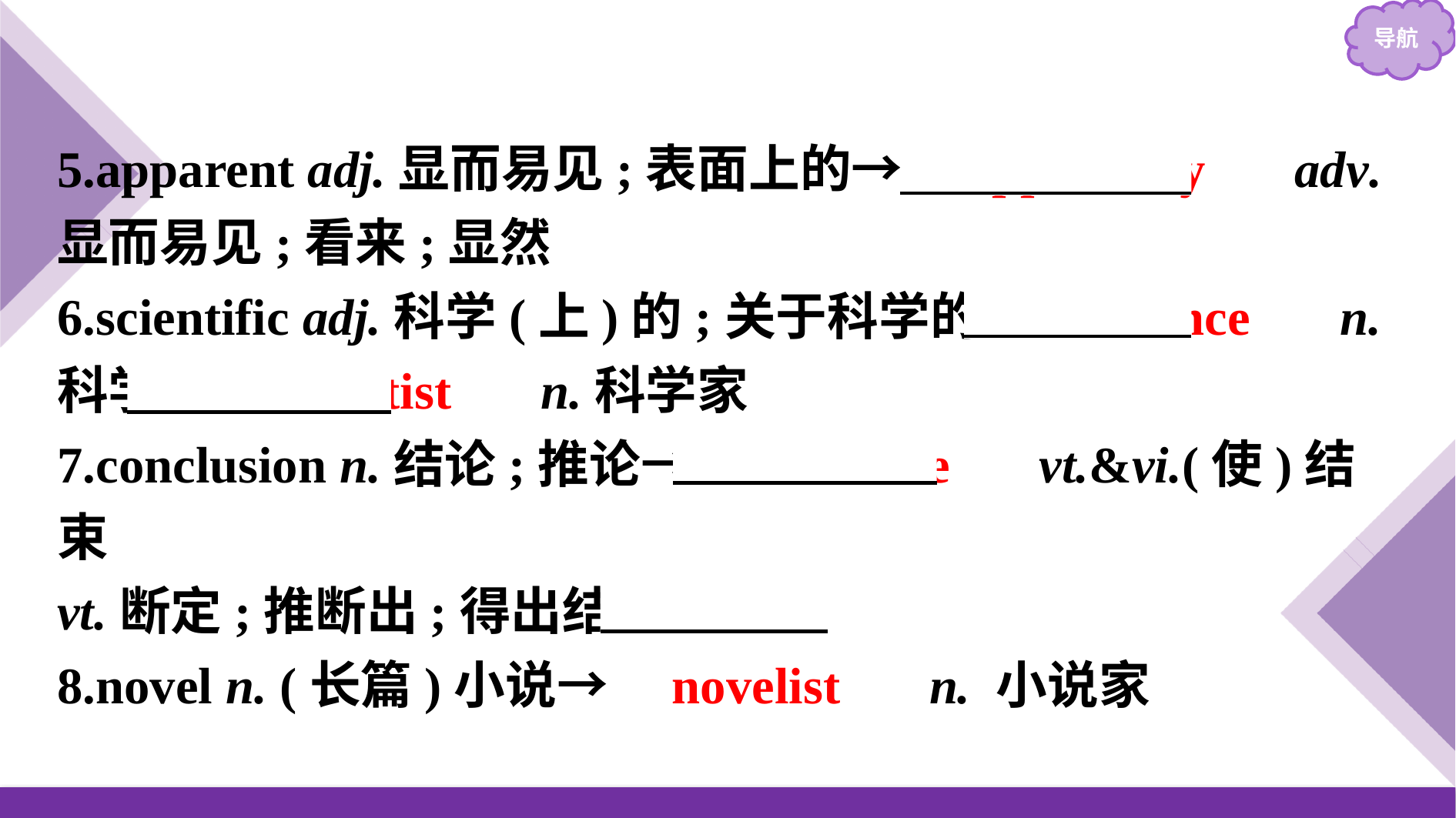

5.apparent adj.显而易见;表面上的→　apparently　 adv.显而易见;看来;显然
6.scientific adj.科学(上)的;关于科学的→　science　 n.科学→　scientist　 n.科学家
7.conclusion n.结论;推论→　conclude　 vt.&vi.(使)结束
vt.断定;推断出;得出结论
8.novel n. (长篇)小说→　novelist　 n. 小说家